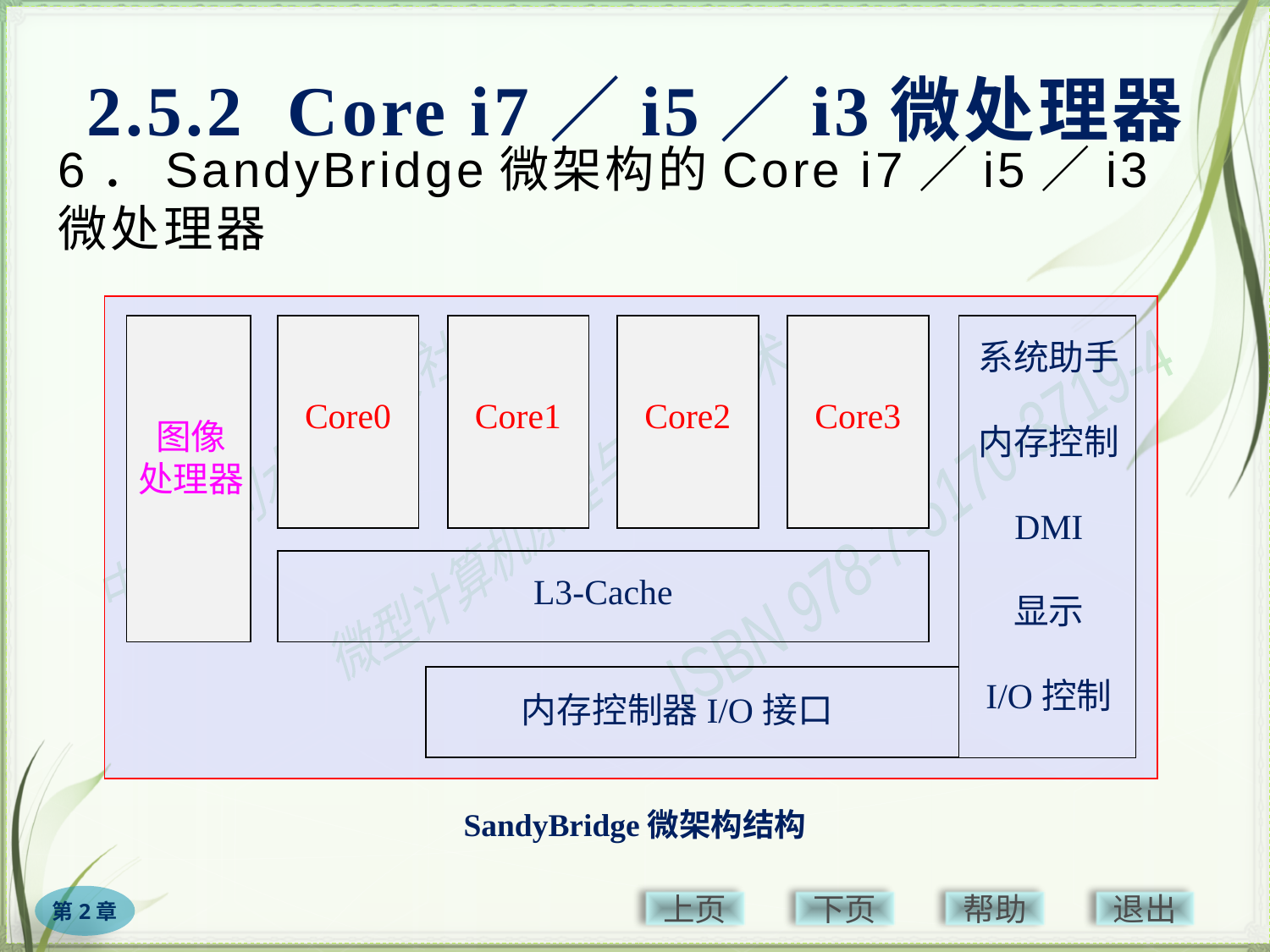

2.5.2  Core i7／i5／i3微处理器
# 6．SandyBridge微架构的Core i7／i5／i3微处理器

系统助手

内存控制

DMI

显示

I/O控制
Core0
Core1
Core2
Core3
图像
处理器

L3-Cache

内存控制器I/O接口
SandyBridge微架构结构